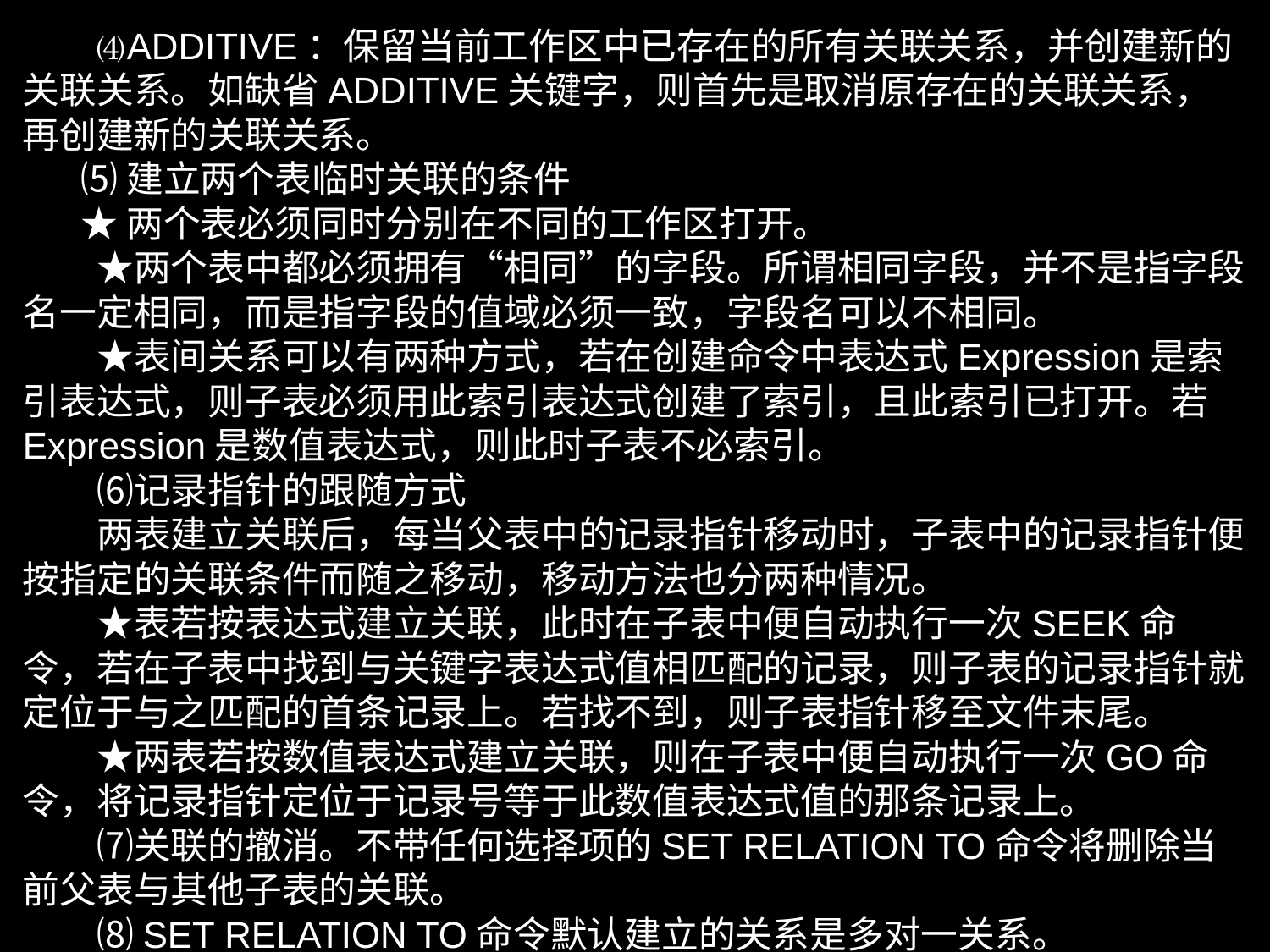

⑷ADDITIVE：保留当前工作区中已存在的所有关联关系，并创建新的关联关系。如缺省ADDITIVE关键字，则首先是取消原存在的关联关系，再创建新的关联关系。
       ⑸建立两个表临时关联的条件
       ★两个表必须同时分别在不同的工作区打开。
　　★两个表中都必须拥有“相同”的字段。所谓相同字段，并不是指字段名一定相同，而是指字段的值域必须一致，字段名可以不相同。
　　★表间关系可以有两种方式，若在创建命令中表达式Expression是索引表达式，则子表必须用此索引表达式创建了索引，且此索引已打开。若Expression是数值表达式，则此时子表不必索引。
　　⑹记录指针的跟随方式
　　两表建立关联后，每当父表中的记录指针移动时，子表中的记录指针便按指定的关联条件而随之移动，移动方法也分两种情况。
　　★表若按表达式建立关联，此时在子表中便自动执行一次SEEK命令，若在子表中找到与关键字表达式值相匹配的记录，则子表的记录指针就定位于与之匹配的首条记录上。若找不到，则子表指针移至文件末尾。
　　★两表若按数值表达式建立关联，则在子表中便自动执行一次GO命令，将记录指针定位于记录号等于此数值表达式值的那条记录上。
　　⑺关联的撤消。不带任何选择项的SET RELATION TO命令将删除当前父表与其他子表的关联。
　　⑻SET RELATION TO命令默认建立的关系是多对一关系。